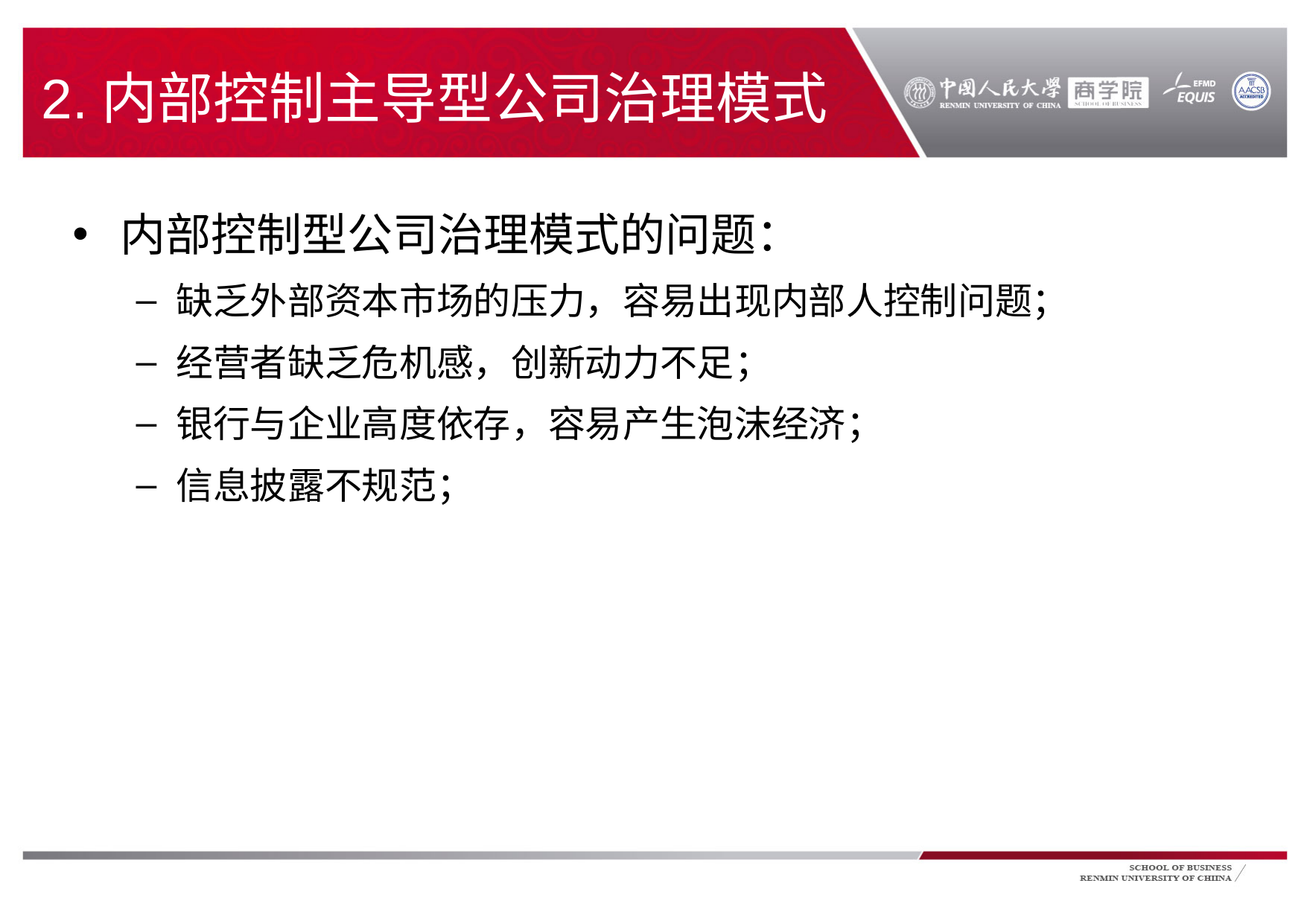

# 2.内部控制主导型公司治理模式
内部控制型公司治理模式的问题：
缺乏外部资本市场的压力，容易出现内部人控制问题；
经营者缺乏危机感，创新动力不足；
银行与企业高度依存，容易产生泡沫经济；
信息披露不规范；